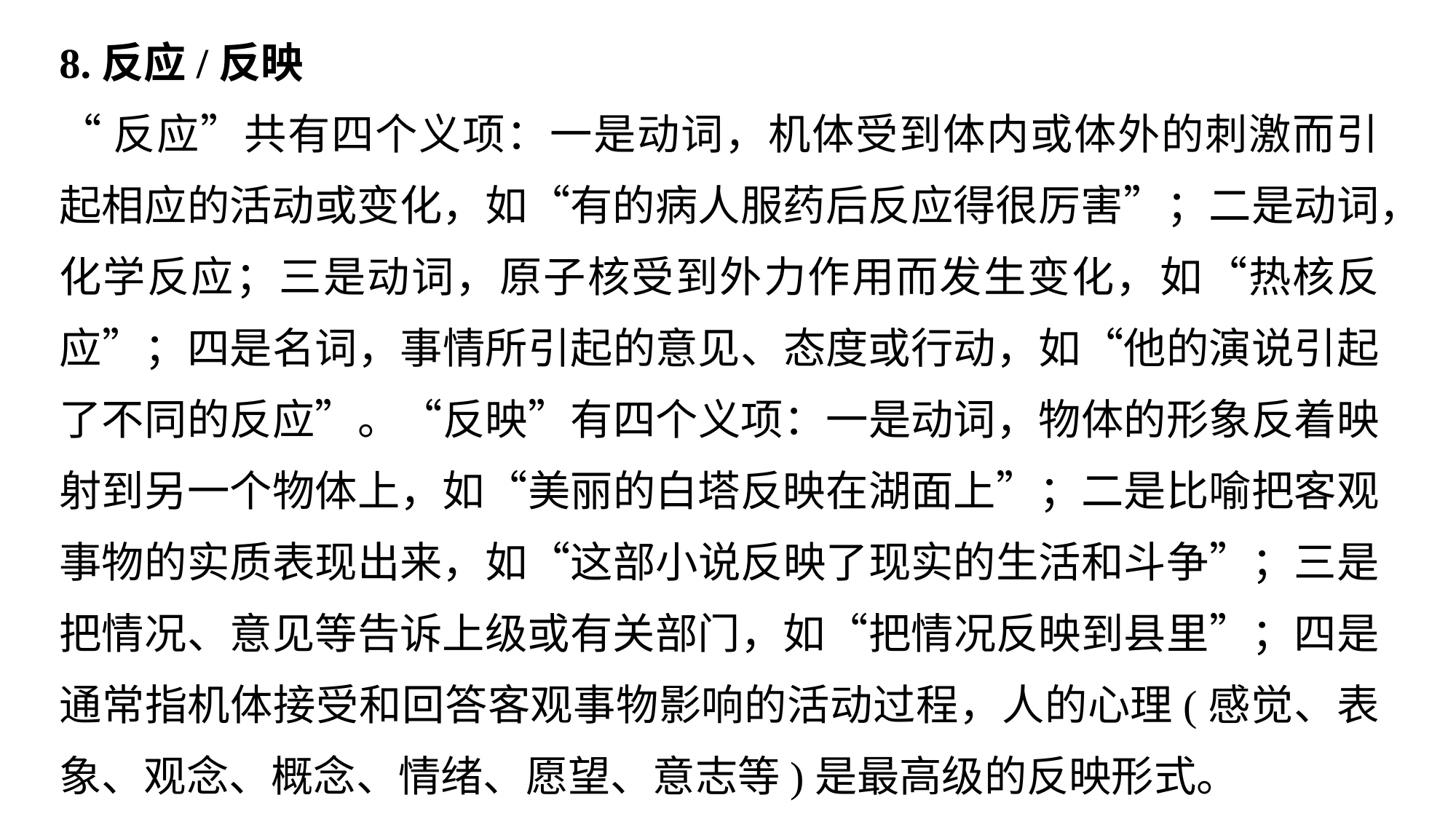

8.反应/反映
“反应”共有四个义项：一是动词，机体受到体内或体外的刺激而引起相应的活动或变化，如“有的病人服药后反应得很厉害”；二是动词，化学反应；三是动词，原子核受到外力作用而发生变化，如“热核反应”；四是名词，事情所引起的意见、态度或行动，如“他的演说引起了不同的反应”。“反映”有四个义项：一是动词，物体的形象反着映射到另一个物体上，如“美丽的白塔反映在湖面上”；二是比喻把客观事物的实质表现出来，如“这部小说反映了现实的生活和斗争”；三是把情况、意见等告诉上级或有关部门，如“把情况反映到县里”；四是通常指机体接受和回答客观事物影响的活动过程，人的心理(感觉、表象、观念、概念、情绪、愿望、意志等)是最高级的反映形式。